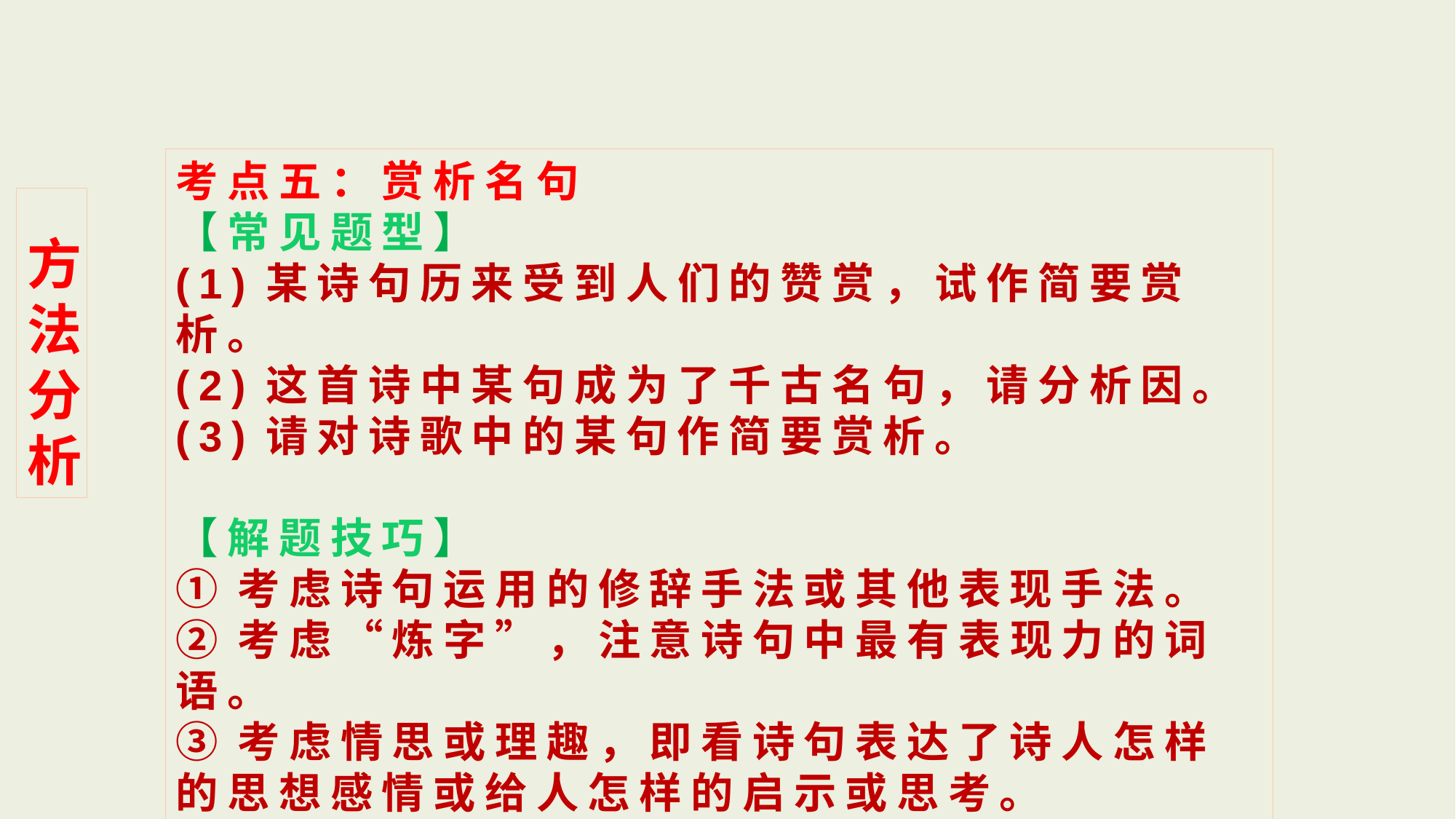

考点五：赏析名句
【常见题型】
(1)某诗句历来受到人们的赞赏，试作简要赏析。
(2)这首诗中某句成为了千古名句，请分析因。
(3)请对诗歌中的某句作简要赏析。

【解题技巧】
①考虑诗句运用的修辞手法或其他表现手法。
②考虑“炼字”，注意诗句中最有表现力的词语。
③考虑情思或理趣，即看诗句表达了诗人怎样的思想感情或给人怎样的启示或思考。
  方法分析